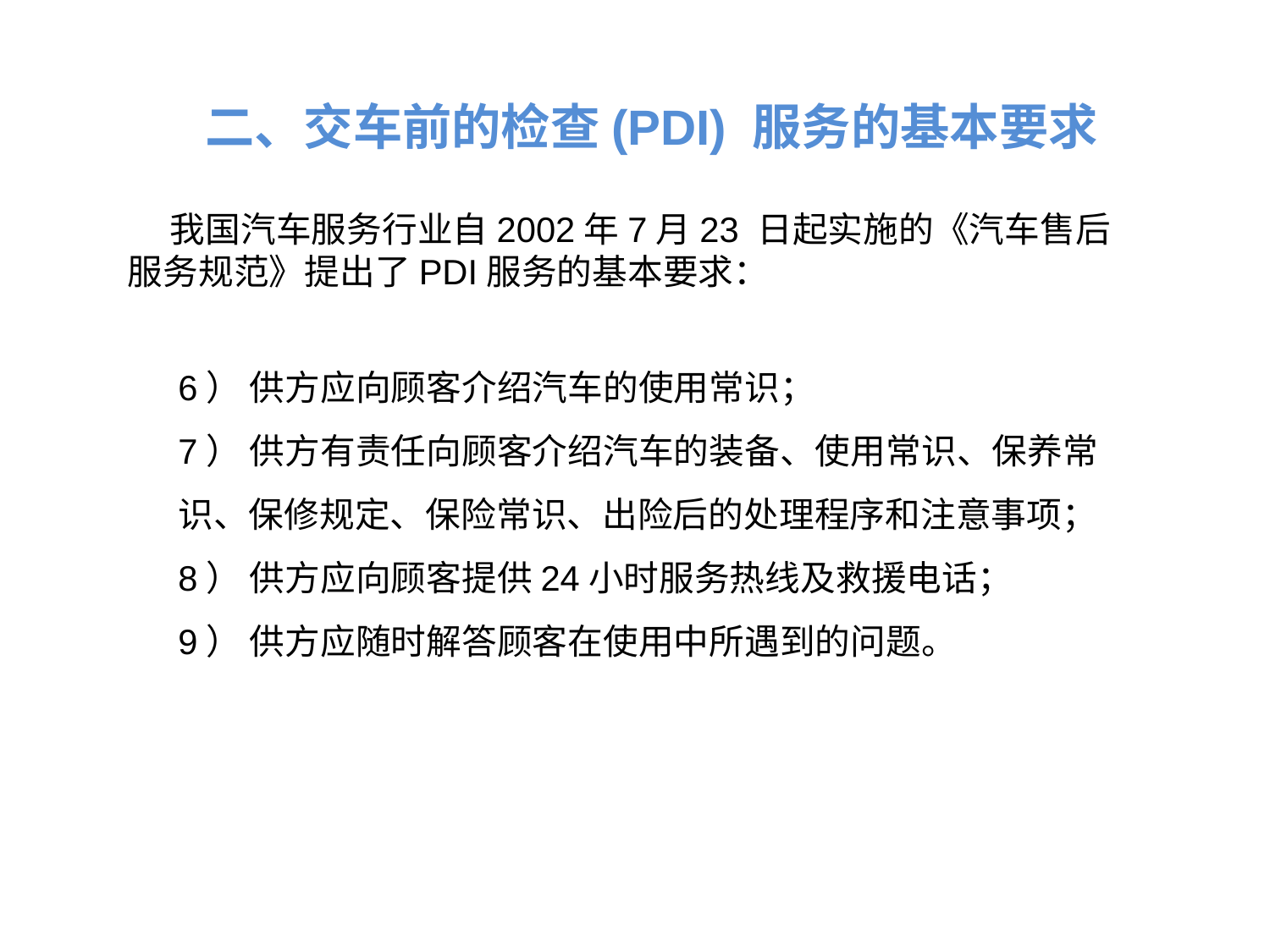

二、交车前的检查(PDI) 服务的基本要求
我国汽车服务行业自2002年7月23 日起实施的《汽车售后服务规范》提出了PDI服务的基本要求：
6） 供方应向顾客介绍汽车的使用常识；
7） 供方有责任向顾客介绍汽车的装备、使用常识、保养常识、保修规定、保险常识、出险后的处理程序和注意事项；
8） 供方应向顾客提供24小时服务热线及救援电话；
9） 供方应随时解答顾客在使用中所遇到的问题。